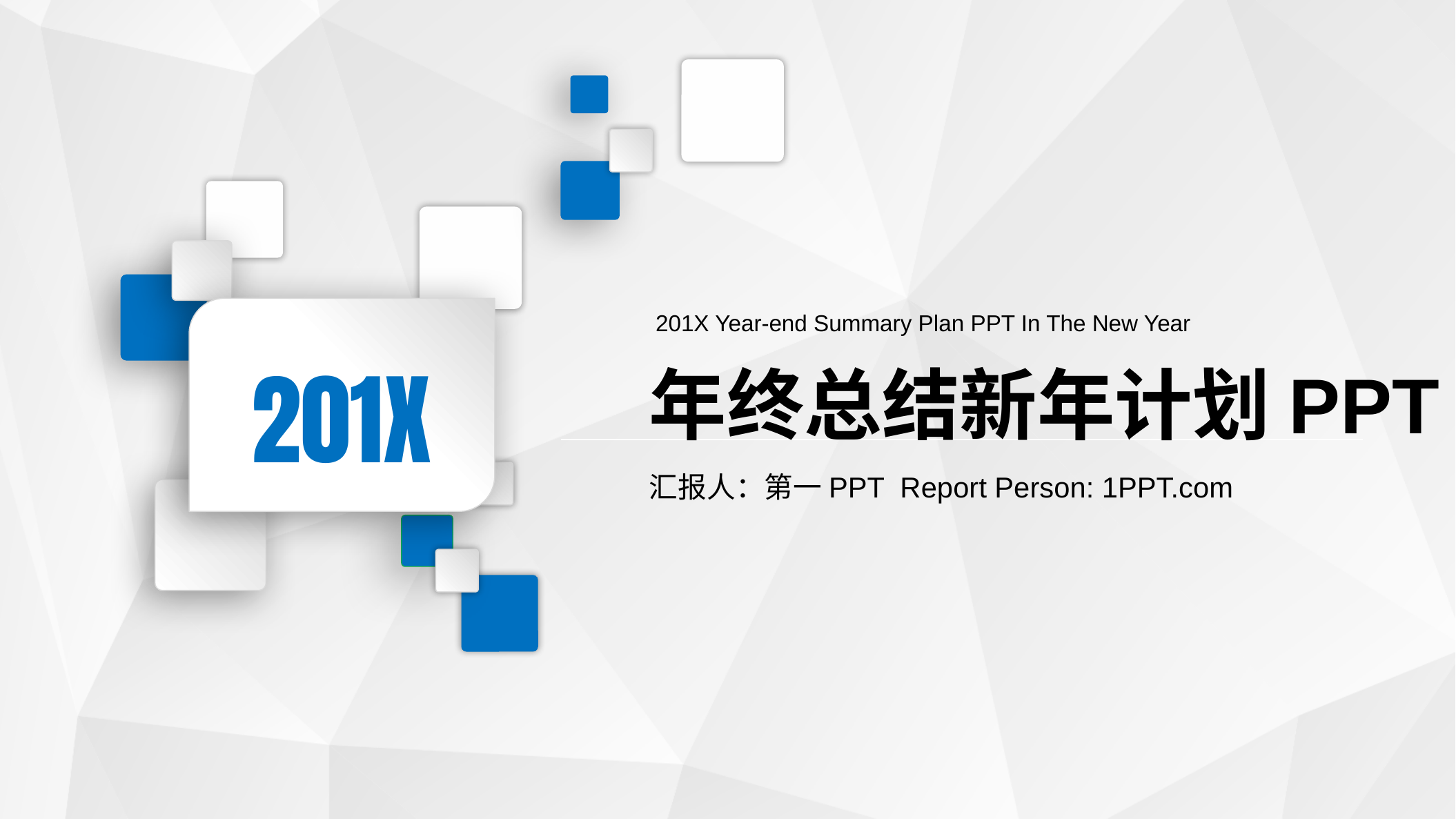

201X
201X Year-end Summary Plan PPT In The New Year
年终总结新年计划PPT

汇报人：第一PPT  Report Person: 1PPT.com